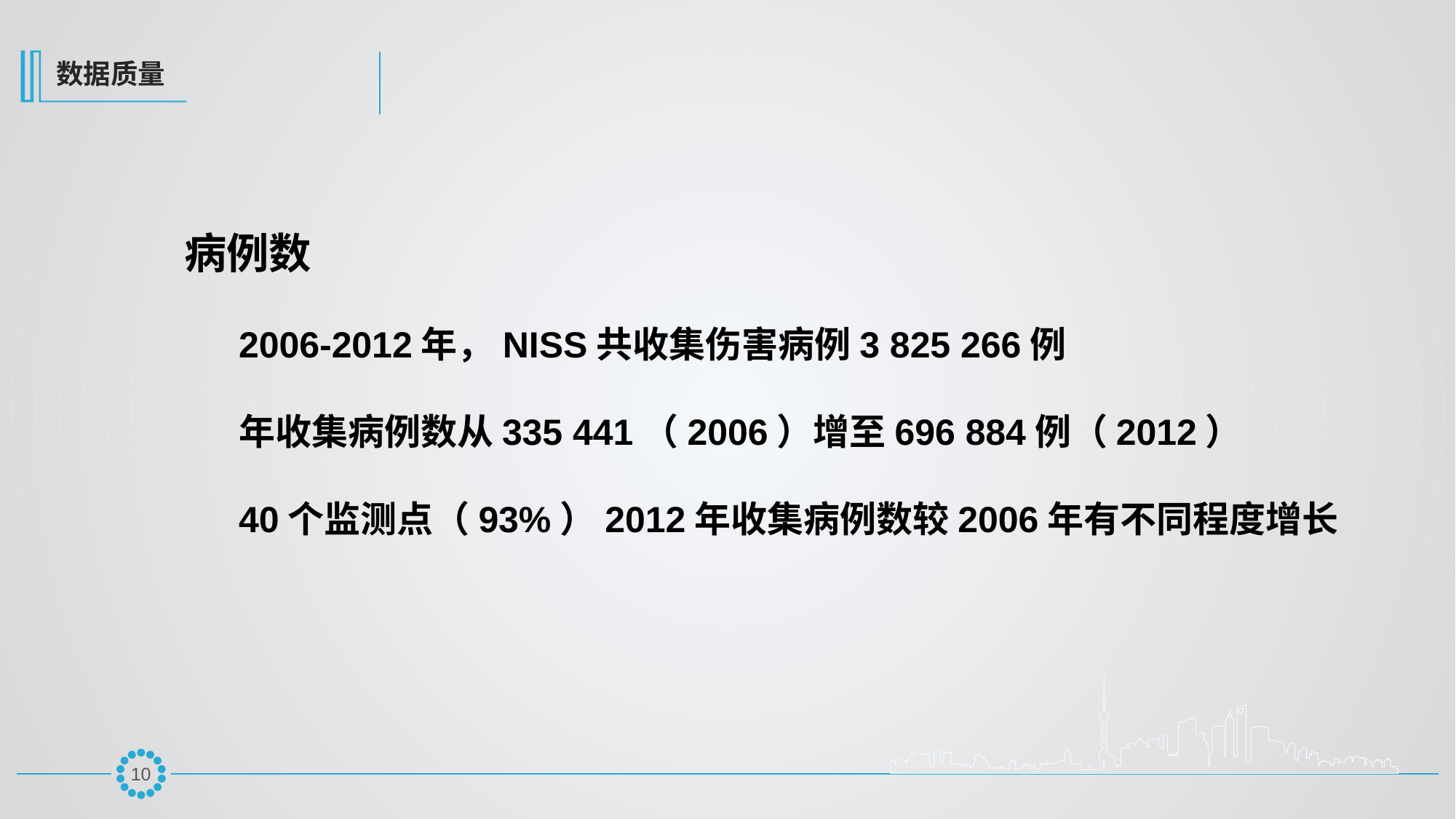

数据质量
病例数
2006-2012年，NISS共收集伤害病例3 825 266例
年收集病例数从335 441（2006）增至696 884例（2012）
40个监测点（93%）2012年收集病例数较2006年有不同程度增长
10